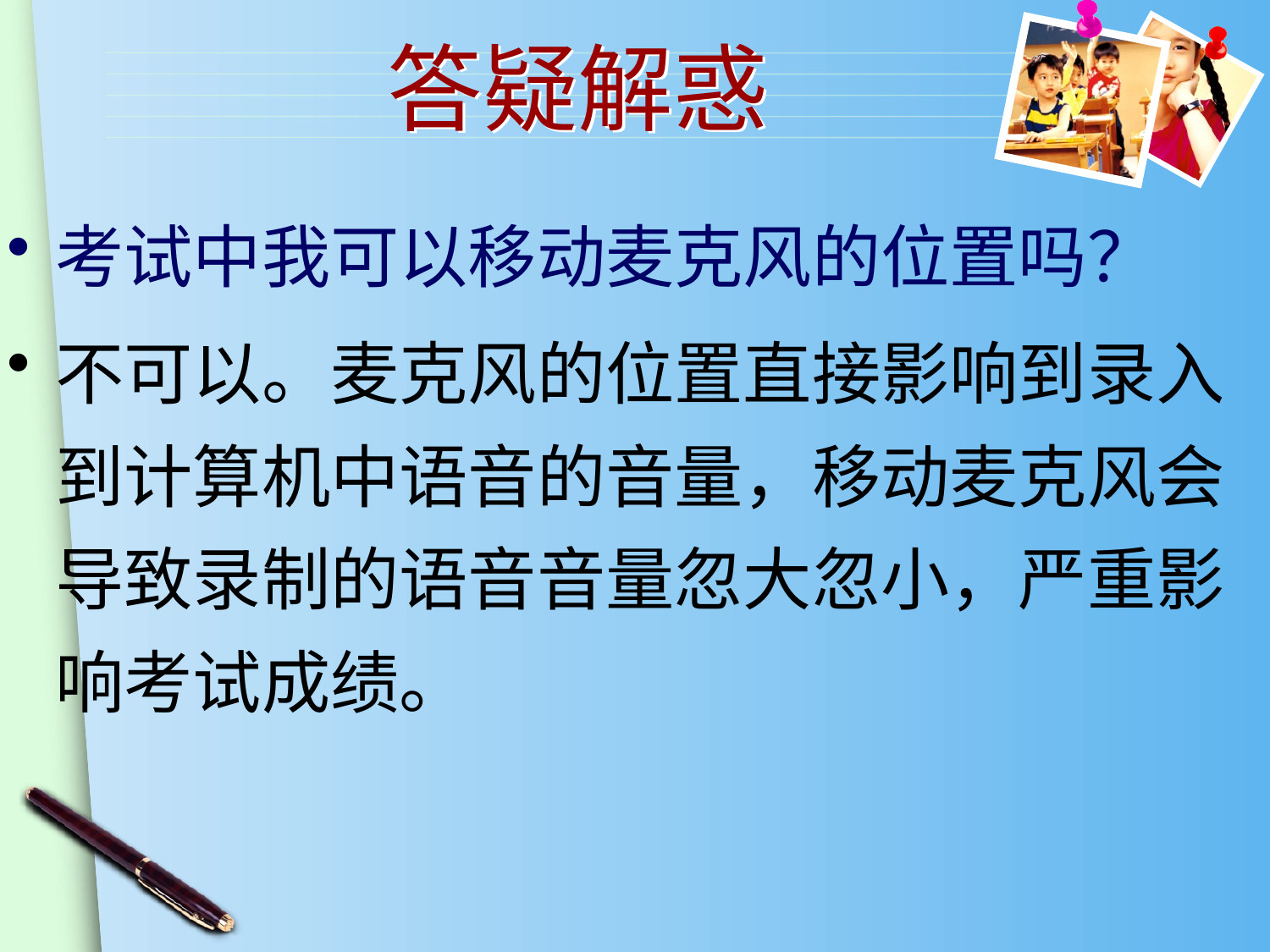

# 答疑解惑
考试中我可以移动麦克风的位置吗？
不可以。麦克风的位置直接影响到录入到计算机中语音的音量，移动麦克风会导致录制的语音音量忽大忽小，严重影响考试成绩。